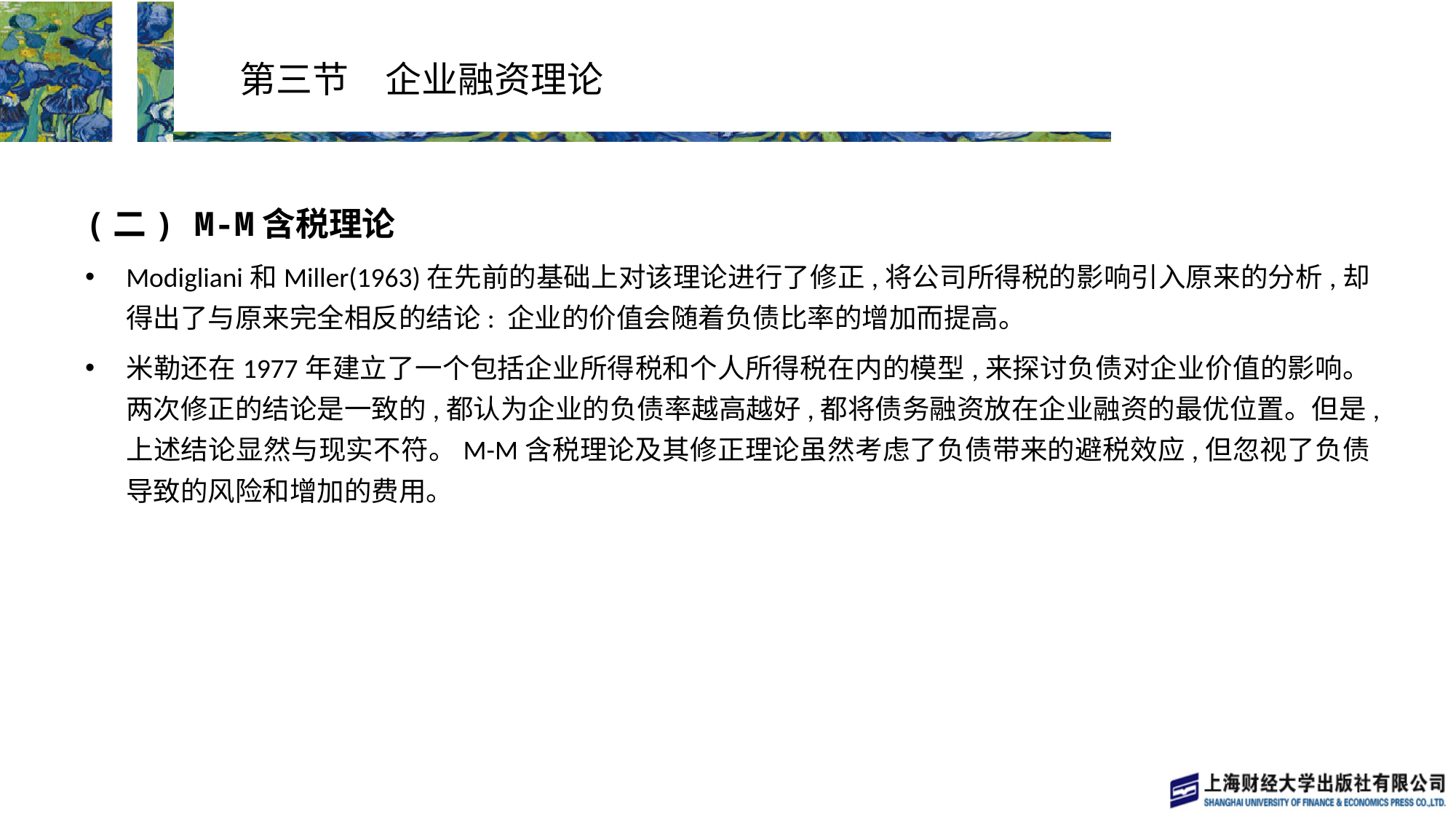

# 第三节　企业融资理论
(二) M-M含税理论
Modigliani和Miller(1963)在先前的基础上对该理论进行了修正,将公司所得税的影响引入原来的分析,却得出了与原来完全相反的结论: 企业的价值会随着负债比率的增加而提高。
米勒还在1977年建立了一个包括企业所得税和个人所得税在内的模型,来探讨负债对企业价值的影响。两次修正的结论是一致的,都认为企业的负债率越高越好,都将债务融资放在企业融资的最优位置。但是,上述结论显然与现实不符。M-M含税理论及其修正理论虽然考虑了负债带来的避税效应,但忽视了负债导致的风险和增加的费用。